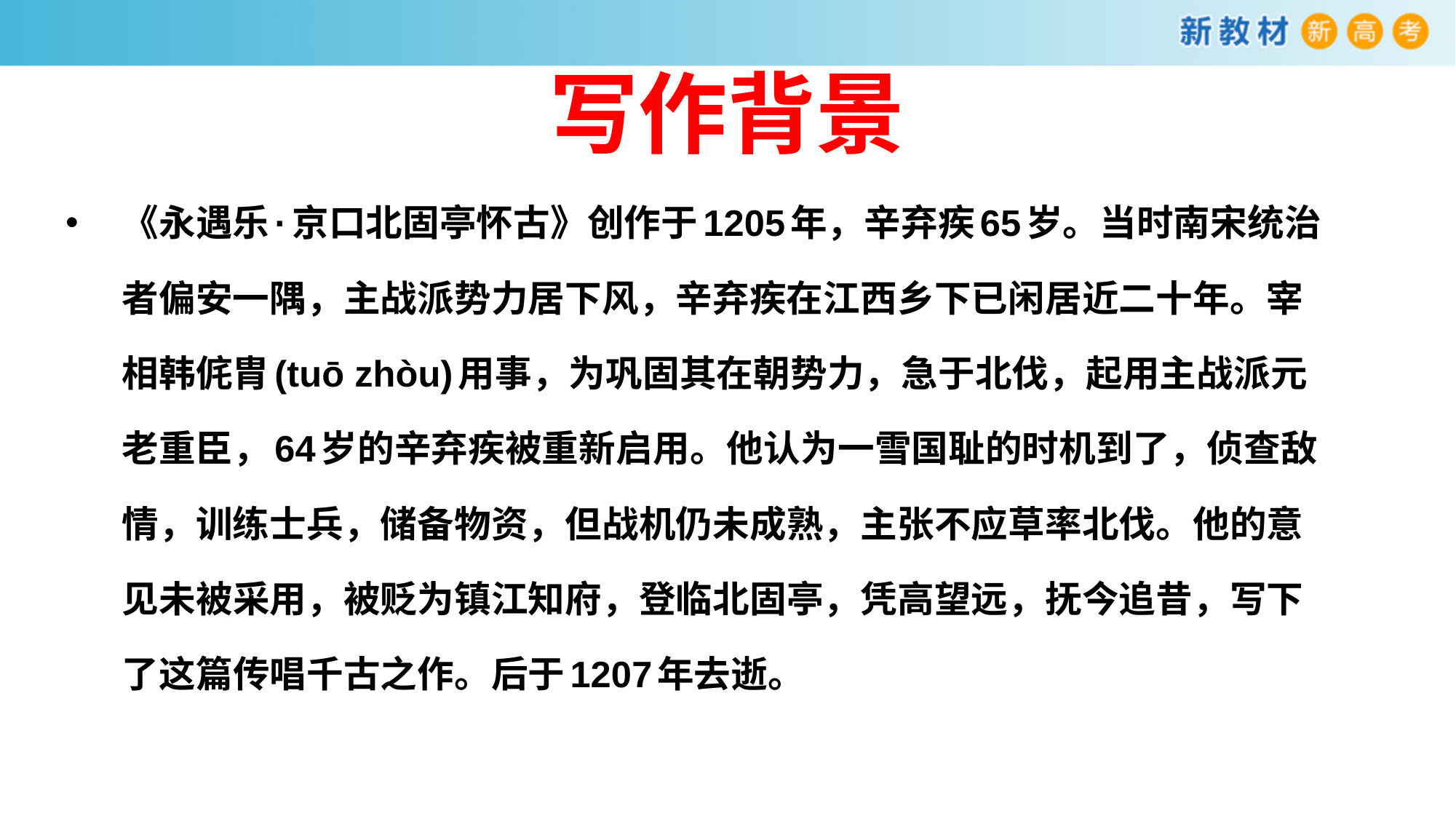

# 写作背景
《永遇乐·京口北固亭怀古》创作于1205年，辛弃疾65岁。当时南宋统治者偏安一隅，主战派势力居下风，辛弃疾在江西乡下已闲居近二十年。宰相韩侂胄(tuō zhòu)用事，为巩固其在朝势力，急于北伐，起用主战派元老重臣，64岁的辛弃疾被重新启用。他认为一雪国耻的时机到了，侦查敌情，训练士兵，储备物资，但战机仍未成熟，主张不应草率北伐。他的意见未被采用，被贬为镇江知府，登临北固亭，凭高望远，抚今追昔，写下了这篇传唱千古之作。后于1207年去逝。